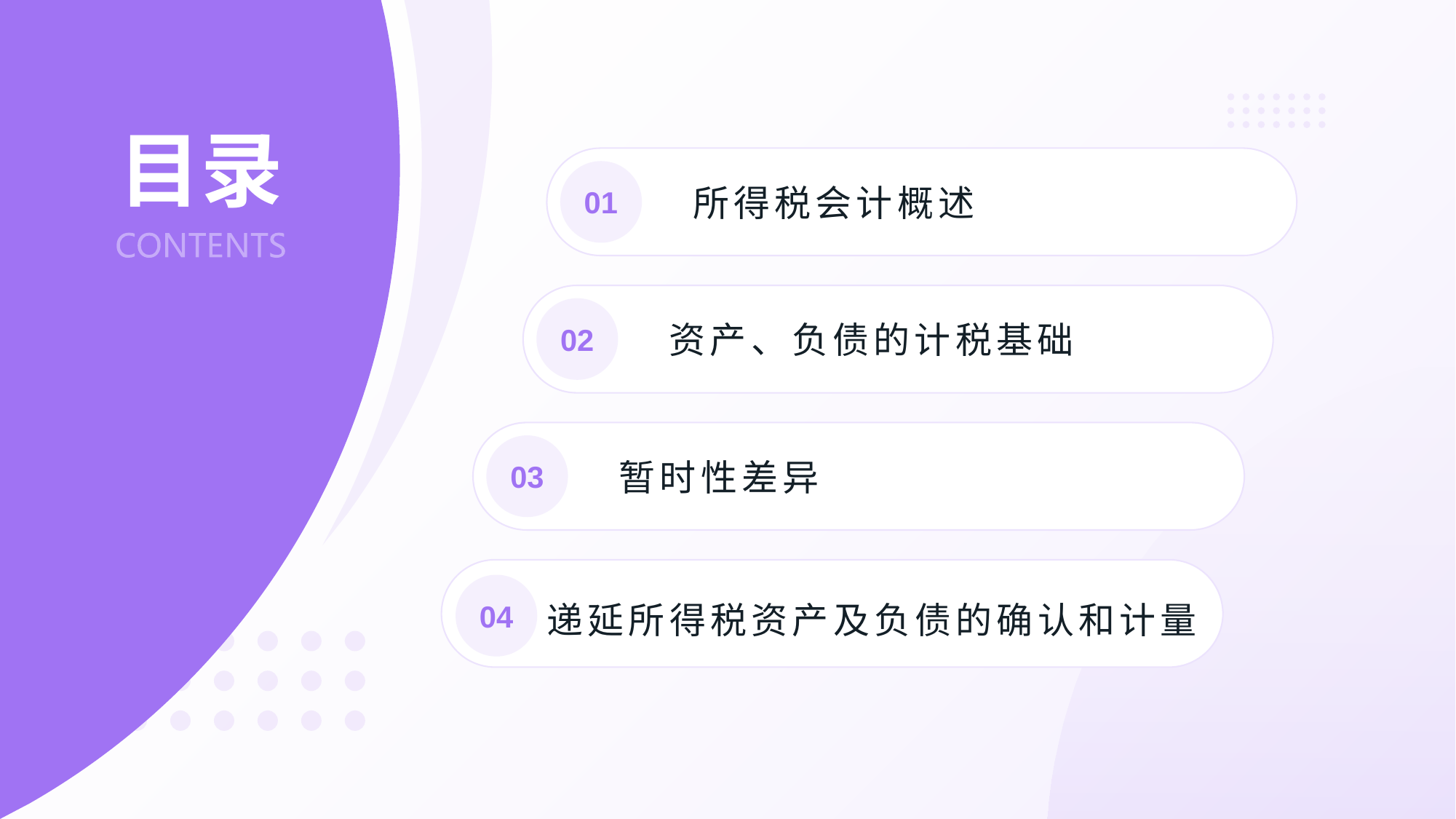

# 目录

01
所得税会计概述

02
资产、负债的计税基础

03
暂时性差异

04
递延所得税资产及负债的确认和计量